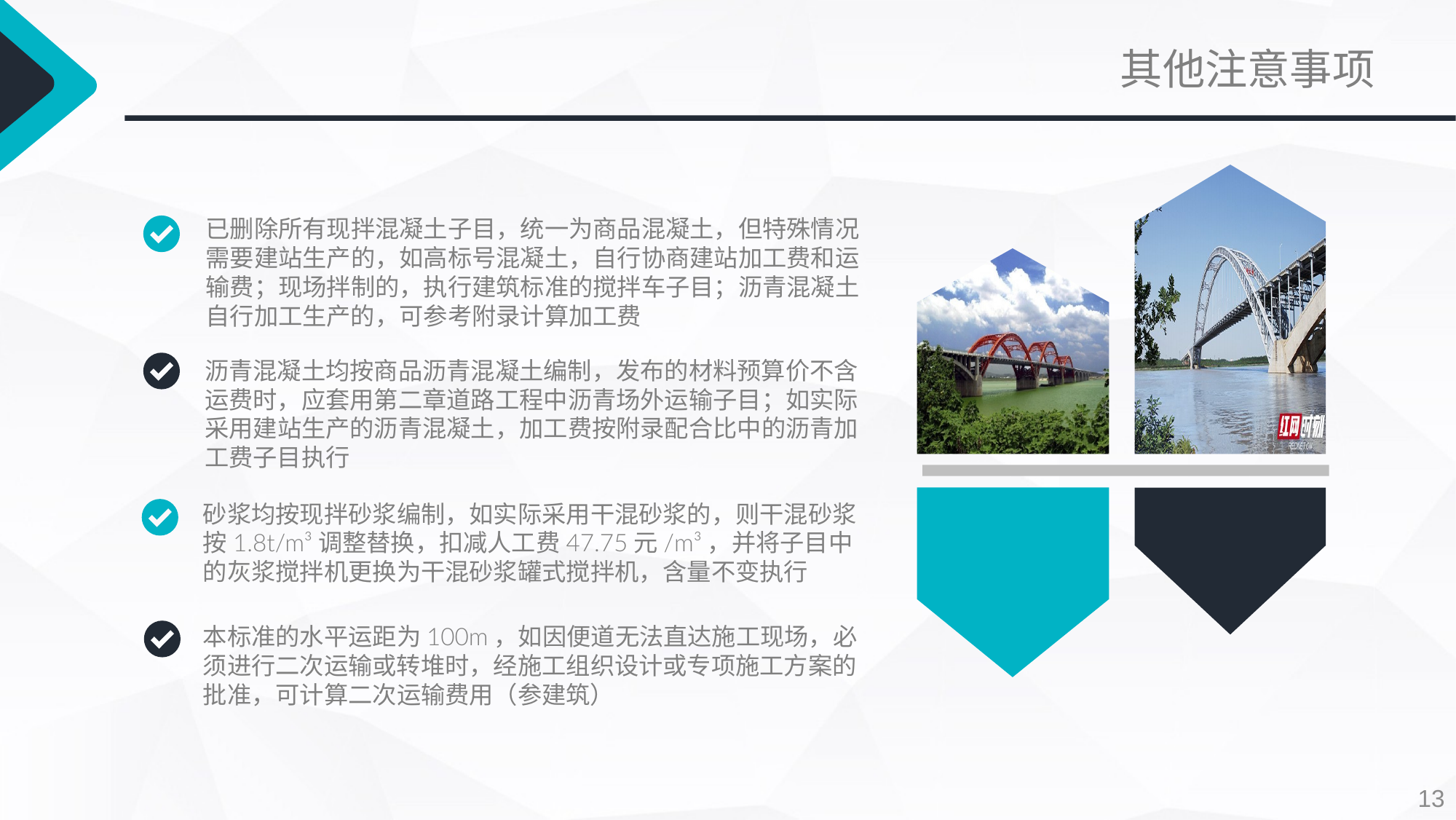

其他注意事项

已删除所有现拌混凝土子目，统一为商品混凝土，但特殊情况需要建站生产的，如高标号混凝土，自行协商建站加工费和运输费；现场拌制的，执行建筑标准的搅拌车子目；沥青混凝土自行加工生产的，可参考附录计算加工费

沥青混凝土均按商品沥青混凝土编制，发布的材料预算价不含运费时，应套用第二章道路工程中沥青场外运输子目；如实际采用建站生产的沥青混凝土，加工费按附录配合比中的沥青加工费子目执行

砂浆均按现拌砂浆编制，如实际采用干混砂浆的，则干混砂浆按1.8t/m³调整替换，扣减人工费47.75元/m³，并将子目中的灰浆搅拌机更换为干混砂浆罐式搅拌机，含量不变执行

本标准的水平运距为100m，如因便道无法直达施工现场，必须进行二次运输或转堆时，经施工组织设计或专项施工方案的批准，可计算二次运输费用（参建筑）

13